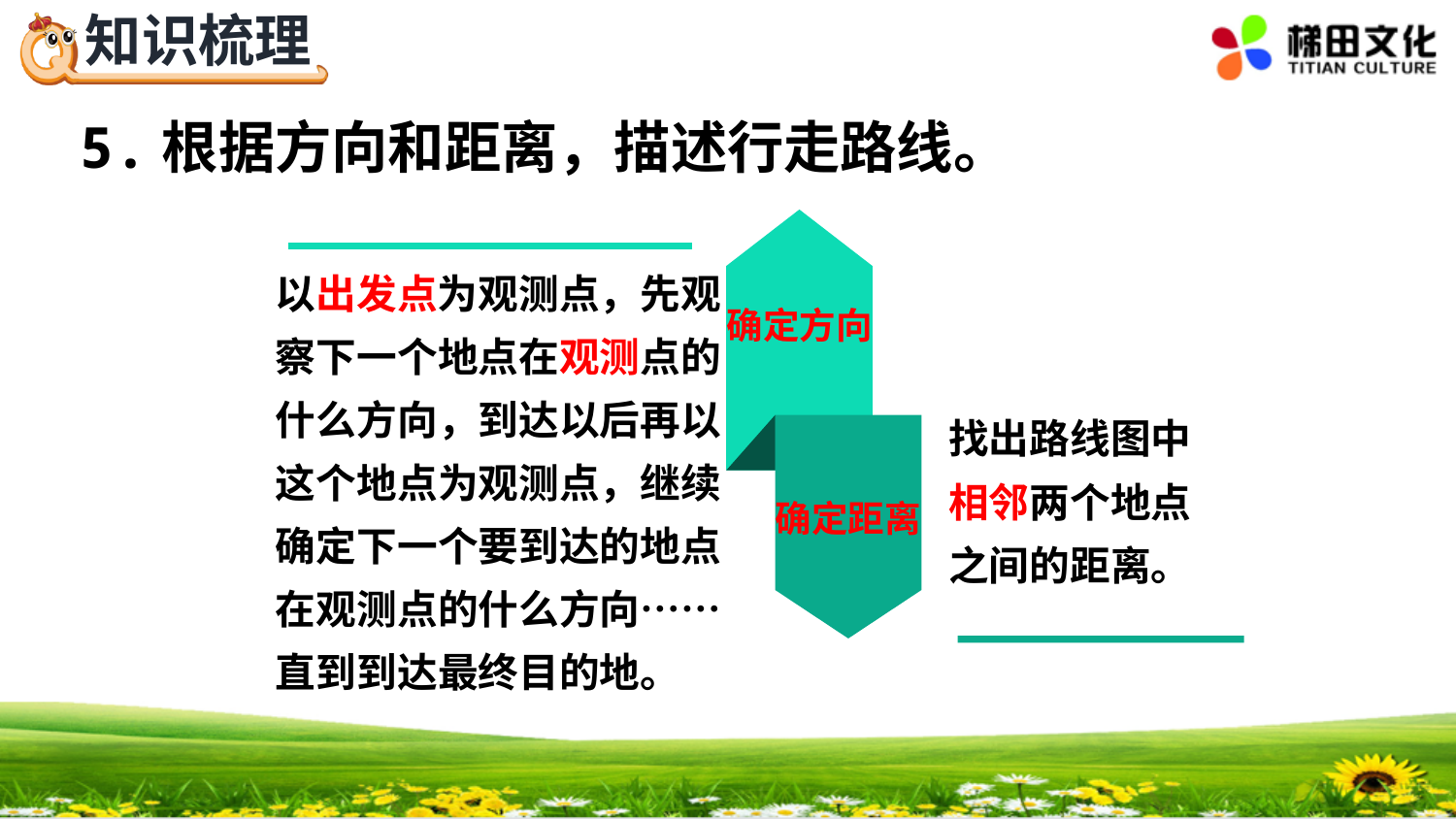

5.根据方向和距离，描述行走路线。
确定方向
以出发点为观测点，先观察下一个地点在观测点的什么方向，到达以后再以这个地点为观测点，继续确定下一个要到达的地点在观测点的什么方向……直到到达最终目的地。
找出路线图中相邻两个地点之间的距离。

确定距离